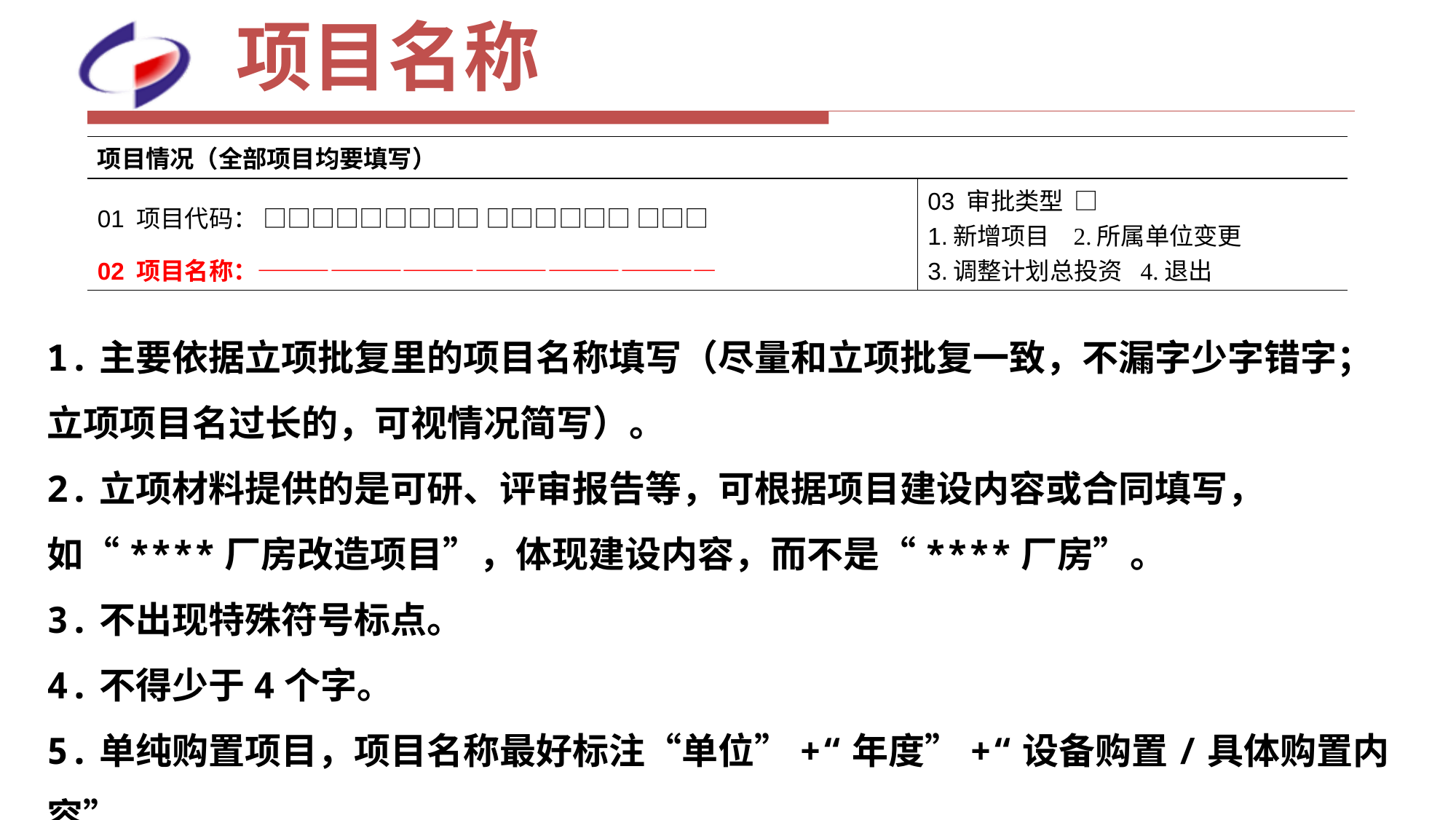

# 项目名称
| 项目情况（全部项目均要填写） |  |
| --- | --- |
| 01 项目代码： □□□□□□□□□ □□□□□□ □□□ 02 项目名称：——————————————————— | 03 审批类型 □ 1.新增项目 2.所属单位变更 3.调整计划总投资 4.退出 |
1.主要依据立项批复里的项目名称填写（尽量和立项批复一致，不漏字少字错字；立项项目名过长的，可视情况简写）。
2.立项材料提供的是可研、评审报告等，可根据项目建设内容或合同填写，如“****厂房改造项目”，体现建设内容，而不是“****厂房”。
3.不出现特殊符号标点。
4.不得少于4个字。
5.单纯购置项目，项目名称最好标注“单位”+“年度”+“设备购置/具体购置内容”